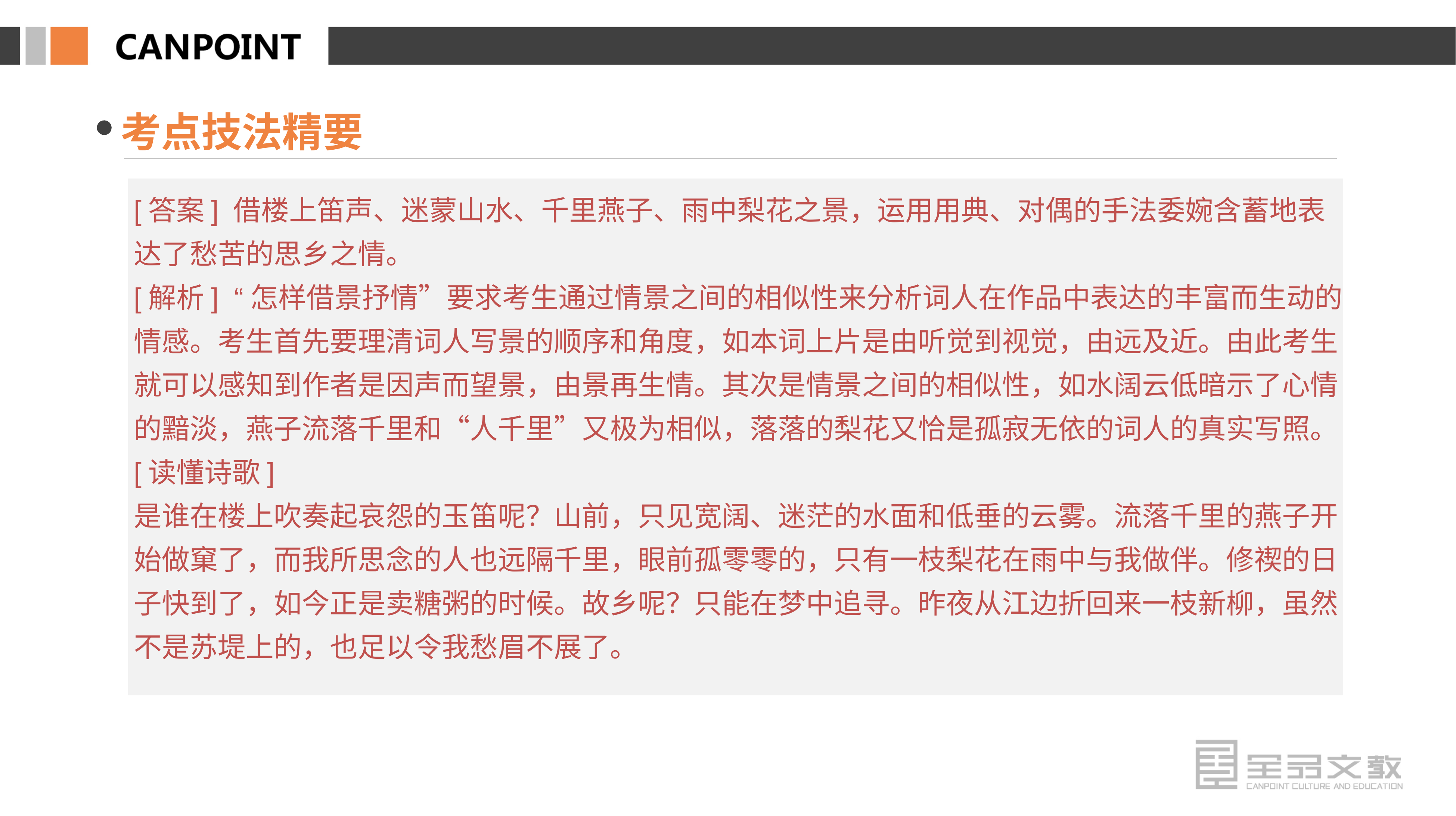

考点技法精要

[答案] 借楼上笛声、迷蒙山水、千里燕子、雨中梨花之景，运用用典、对偶的手法委婉含蓄地表达了愁苦的思乡之情。
[解析]  “怎样借景抒情”要求考生通过情景之间的相似性来分析词人在作品中表达的丰富而生动的情感。考生首先要理清词人写景的顺序和角度，如本词上片是由听觉到视觉，由远及近。由此考生就可以感知到作者是因声而望景，由景再生情。其次是情景之间的相似性，如水阔云低暗示了心情的黯淡，燕子流落千里和“人千里”又极为相似，落落的梨花又恰是孤寂无依的词人的真实写照。
[读懂诗歌]
是谁在楼上吹奏起哀怨的玉笛呢？山前，只见宽阔、迷茫的水面和低垂的云雾。流落千里的燕子开始做窠了，而我所思念的人也远隔千里，眼前孤零零的，只有一枝梨花在雨中与我做伴。修禊的日子快到了，如今正是卖糖粥的时候。故乡呢？只能在梦中追寻。昨夜从江边折回来一枝新柳，虽然不是苏堤上的，也足以令我愁眉不展了。